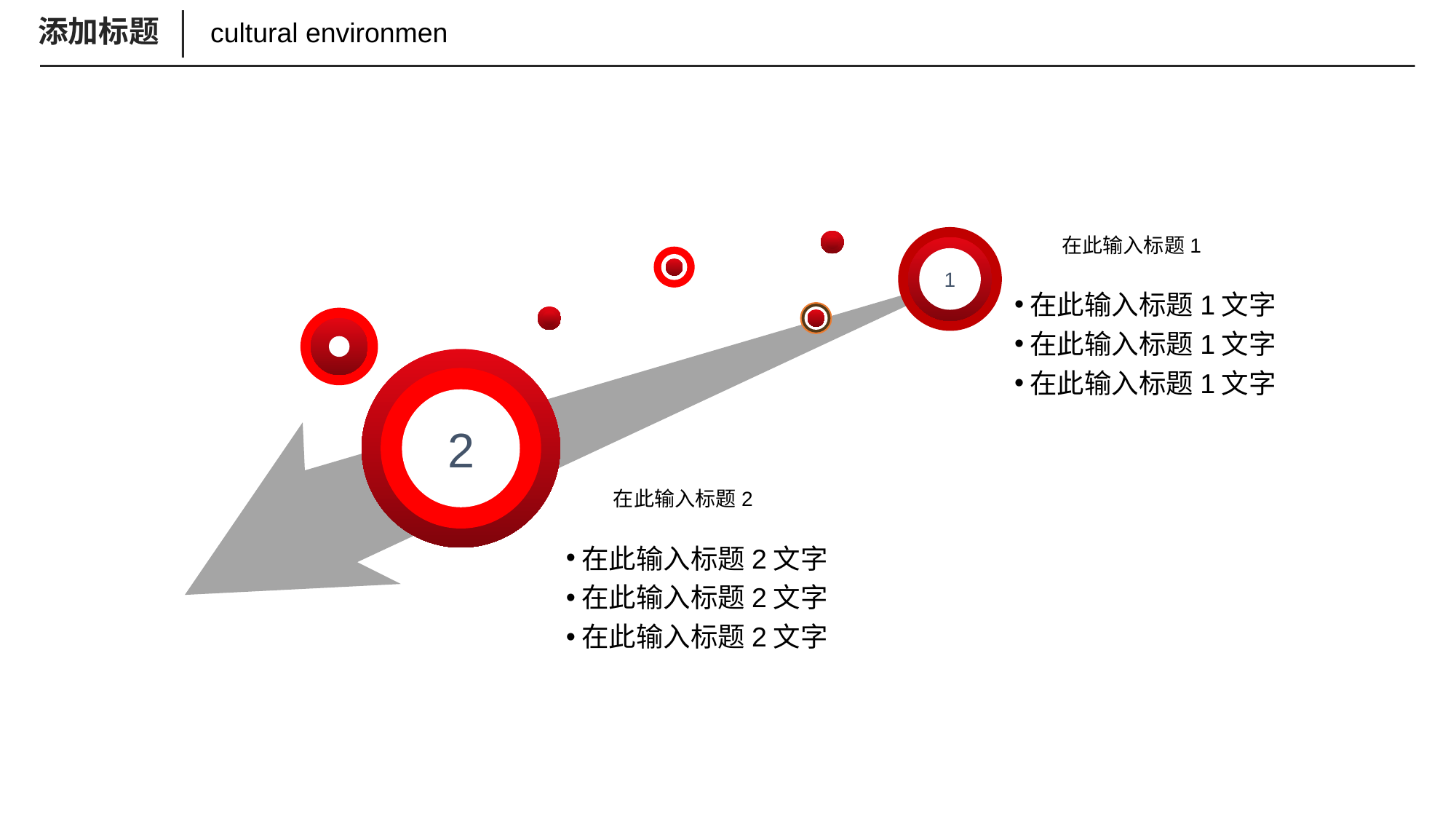

添加标题
cultural environmen

1
在此输入标题1

在此输入标题1文字
在此输入标题1文字
在此输入标题1文字

2
在此输入标题2
在此输入标题2文字
在此输入标题2文字
在此输入标题2文字